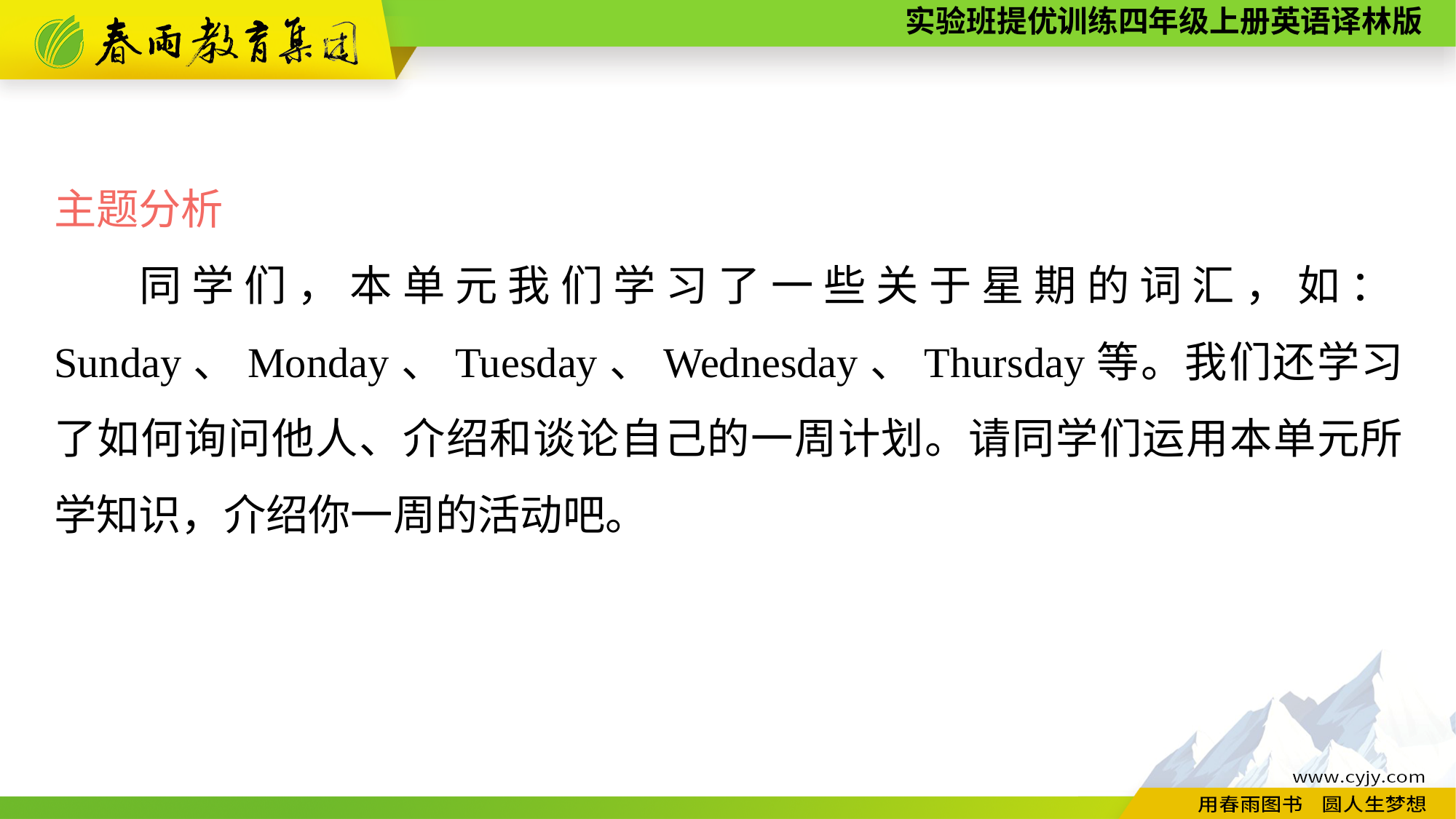

主题分析
同学们，本单元我们学习了一些关于星期的词汇，如：Sunday、Monday、Tuesday、Wednesday、Thursday等。我们还学习了如何询问他人、介绍和谈论自己的一周计划。请同学们运用本单元所学知识，介绍你一周的活动吧。